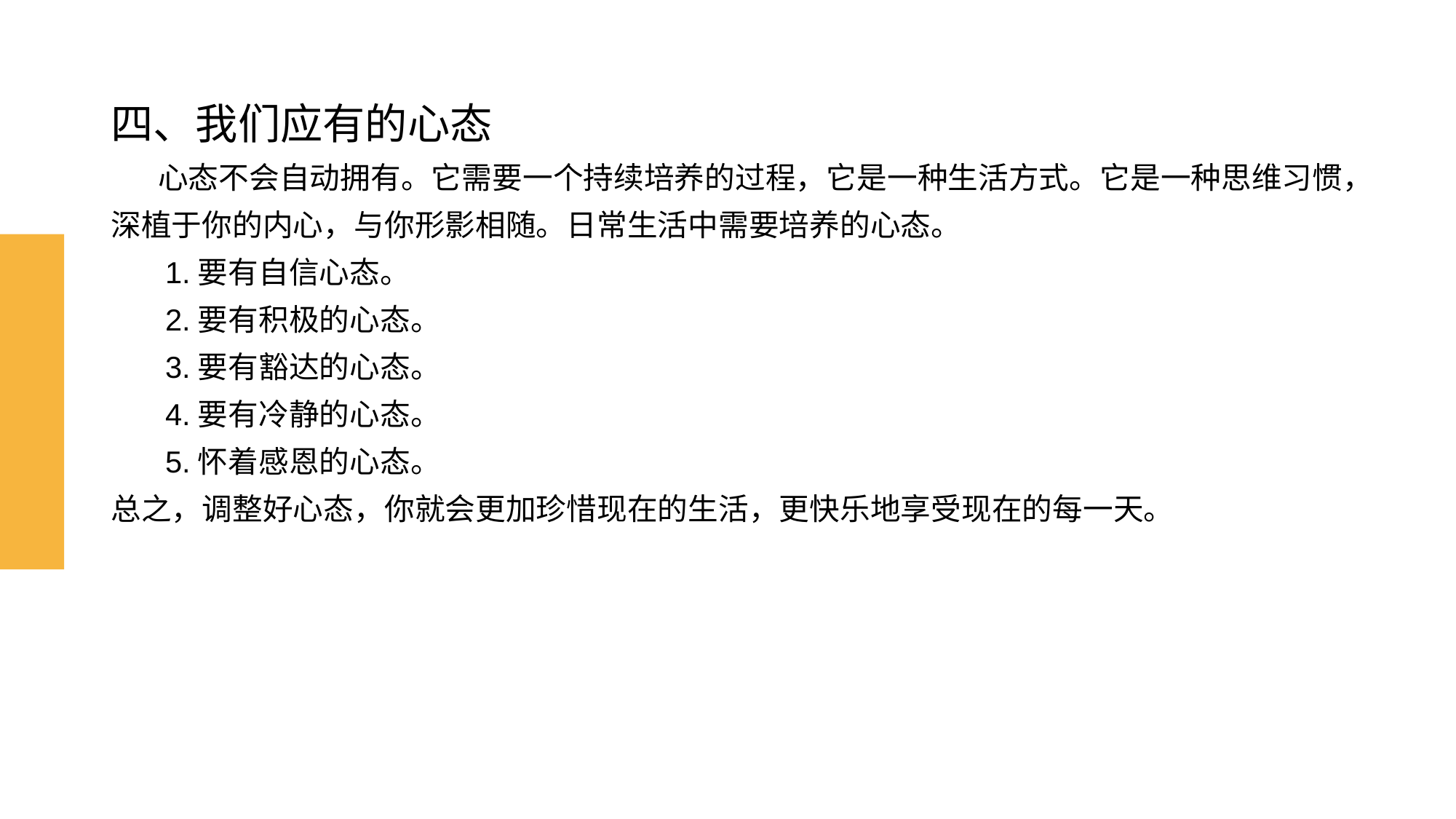

# 四、我们应有的心态 心态不会自动拥有。它需要一个持续培养的过程，它是一种生活方式。它是一种思维习惯，深植于你的内心，与你形影相随。日常生活中需要培养的心态。 1.要有自信心态。 2.要有积极的心态。 3.要有豁达的心态。 4.要有冷静的心态。 5.怀着感恩的心态。 总之，调整好心态，你就会更加珍惜现在的生活，更快乐地享受现在的每一天。